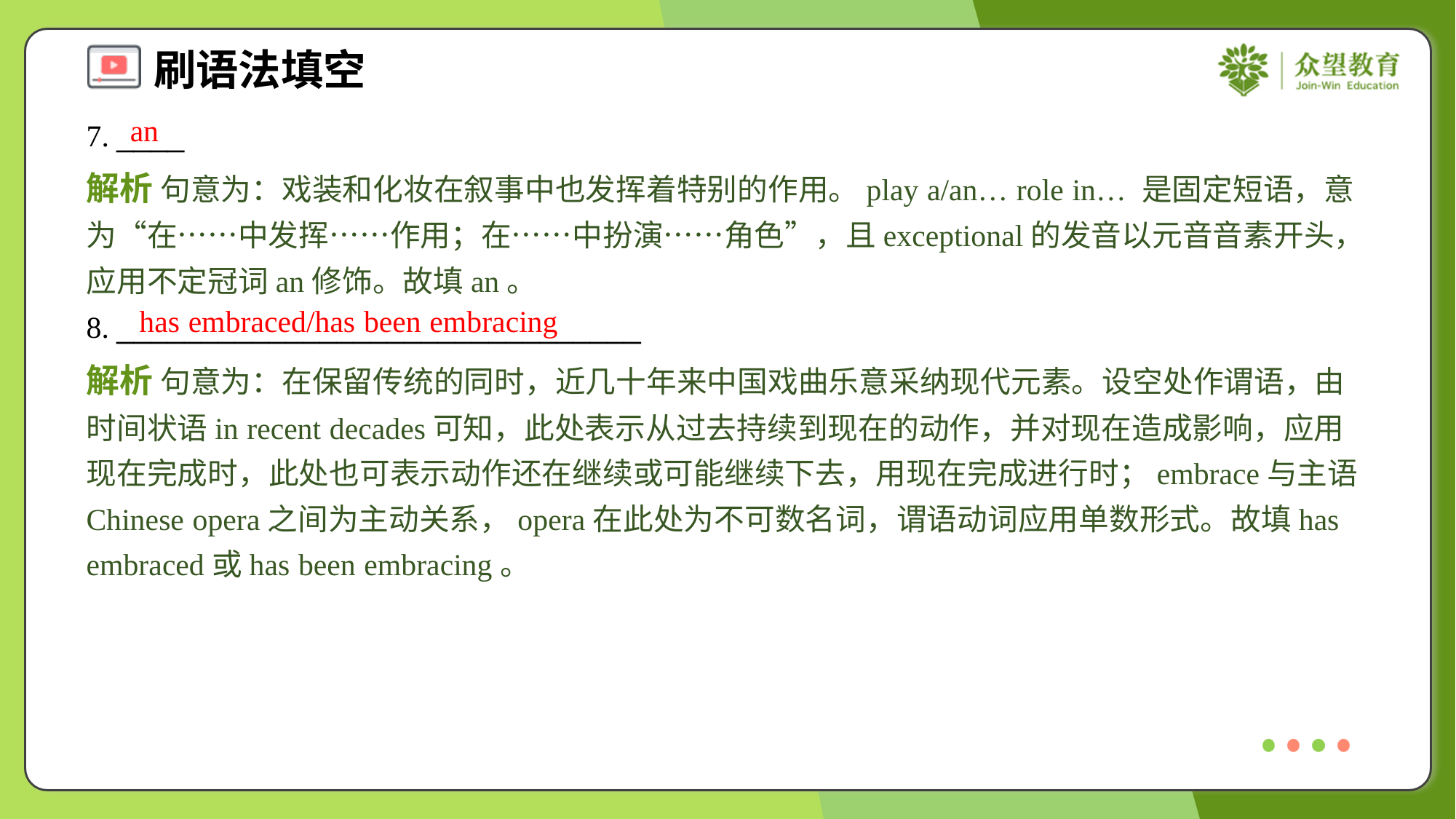

an
7. ____
解析 句意为：戏装和化妆在叙事中也发挥着特别的作用。play a/an… role in… 是固定短语，意为“在……中发挥……作用；在……中扮演……角色”，且exceptional的发音以元音音素开头，应用不定冠词an修饰。故填an。
has embraced/has been embracing
8. _______________________________
解析 句意为：在保留传统的同时，近几十年来中国戏曲乐意采纳现代元素。设空处作谓语，由时间状语in recent decades可知，此处表示从过去持续到现在的动作，并对现在造成影响，应用现在完成时，此处也可表示动作还在继续或可能继续下去，用现在完成进行时；embrace与主语Chinese opera之间为主动关系，opera在此处为不可数名词，谓语动词应用单数形式。故填has embraced或has been embracing。